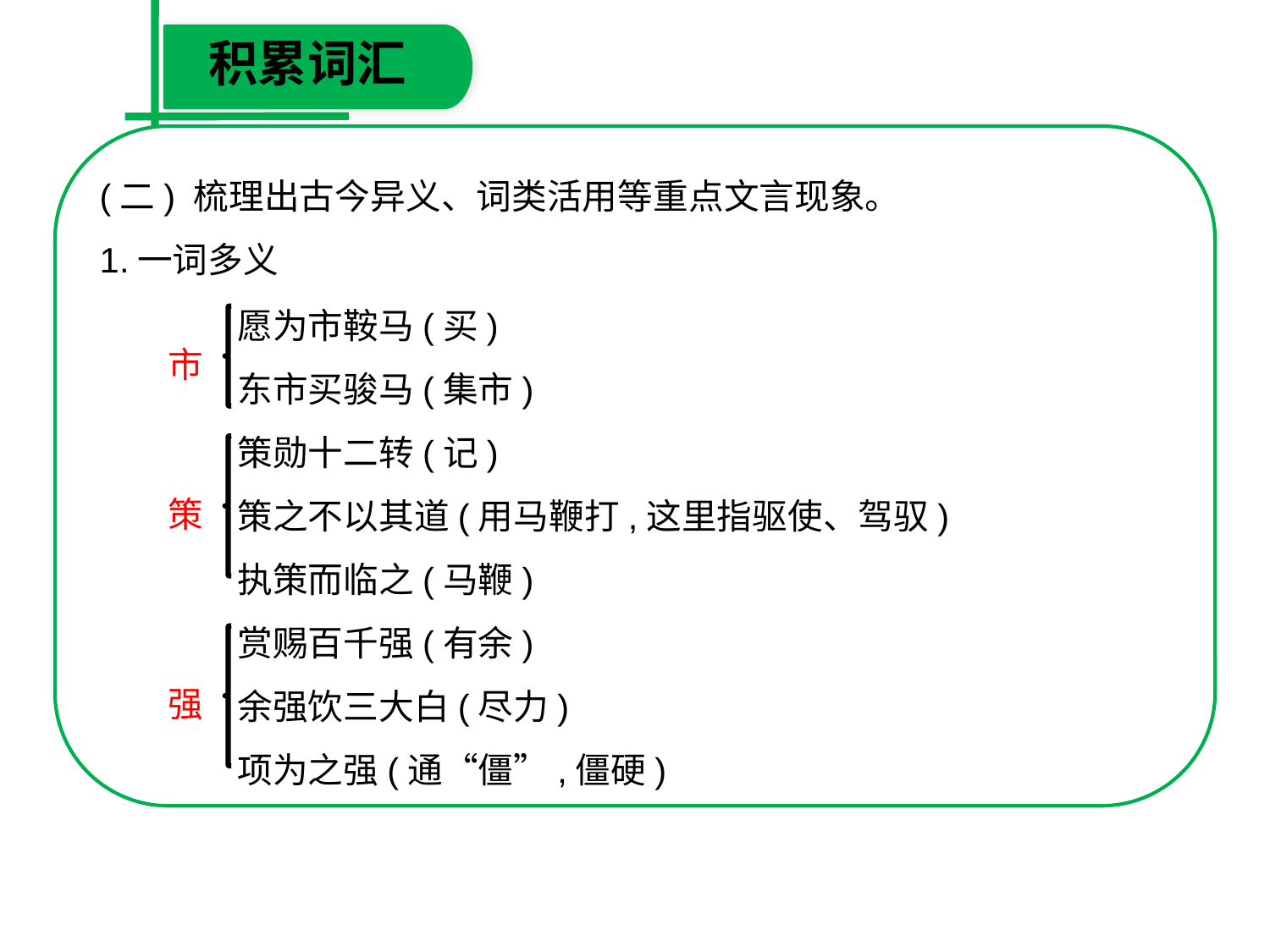

积累词汇

(二) 梳理出古今异义、词类活用等重点文言现象。
1.一词多义
愿为市鞍马(买)
东市买骏马(集市)
策勋十二转(记)
策之不以其道(用马鞭打,这里指驱使、驾驭)
执策而临之(马鞭)
赏赐百千强(有余)
余强饮三大白(尽力)
项为之强(通“僵”,僵硬)

市

策

强